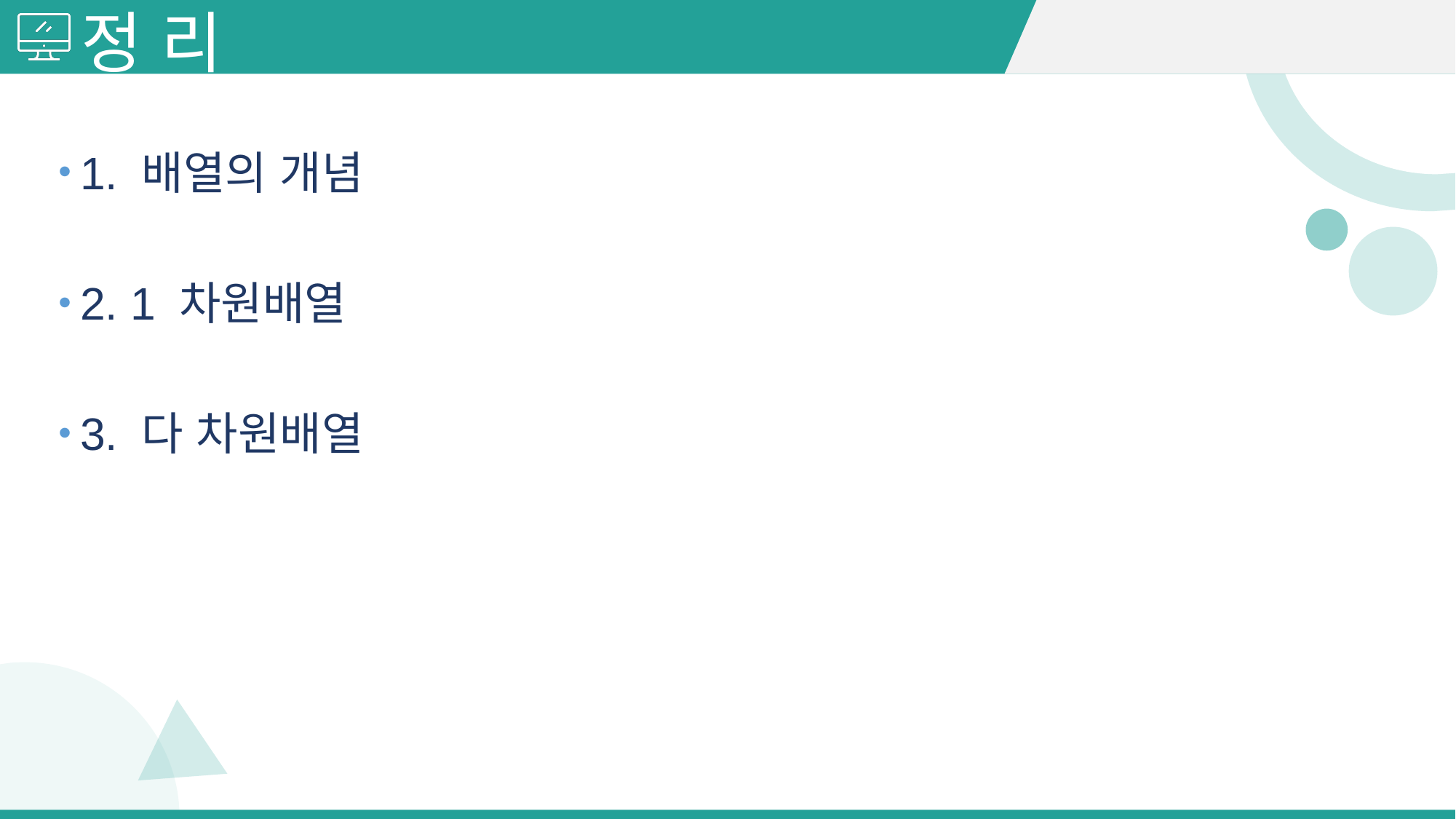

# 정 리
1. 배열의 개념
2. 1 차원배열
3. 다 차원배열